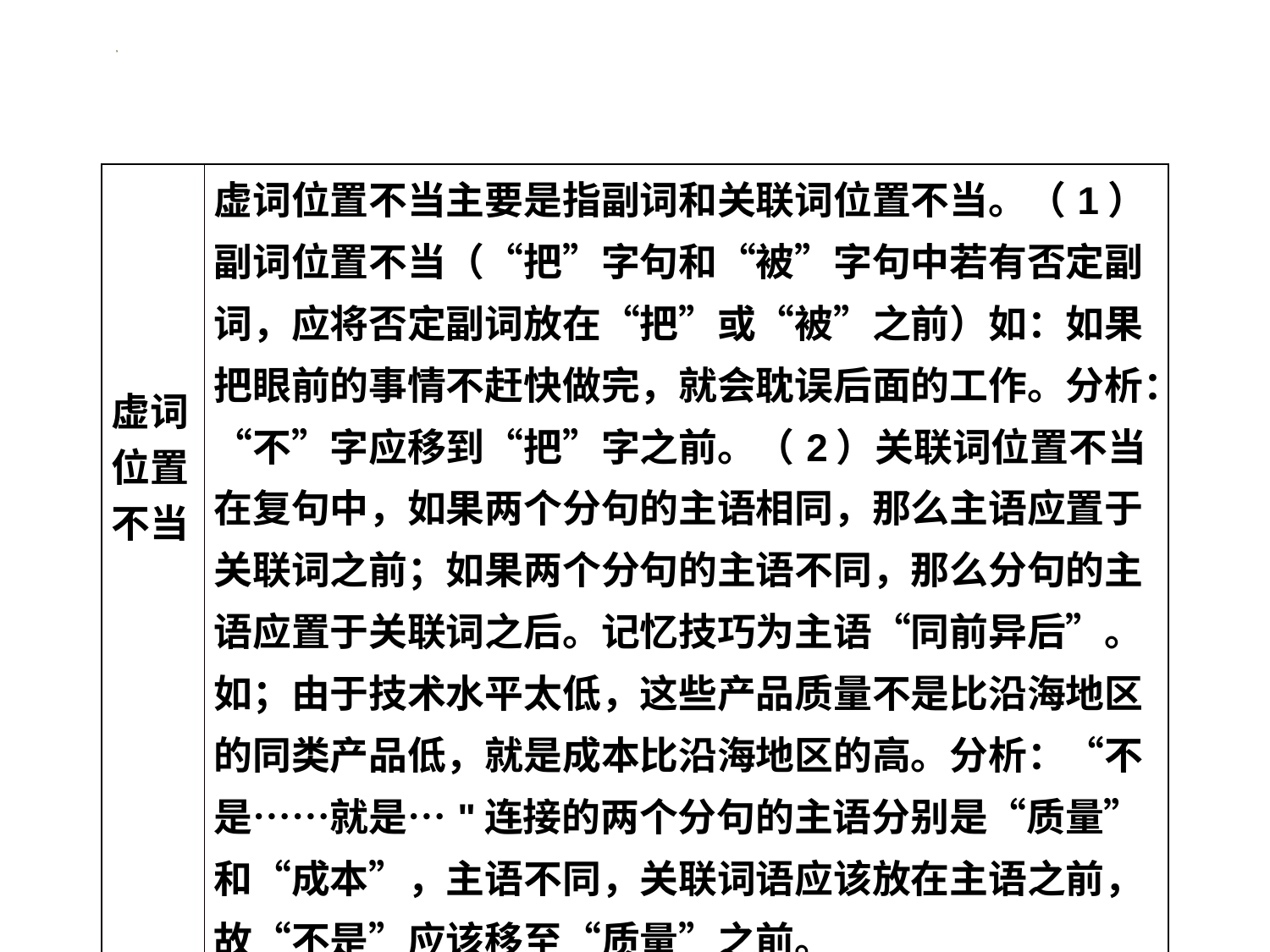

| 虚词位置不当 | 虚词位置不当主要是指副词和关联词位置不当。（1）副词位置不当（“把”字句和“被”字句中若有否定副词，应将否定副词放在“把”或“被”之前）如：如果把眼前的事情不赶快做完，就会耽误后面的工作。分析：“不”字应移到“把”字之前。（2）关联词位置不当在复句中，如果两个分句的主语相同，那么主语应置于关联词之前；如果两个分句的主语不同，那么分句的主语应置于关联词之后。记忆技巧为主语“同前异后”。如；由于技术水平太低，这些产品质量不是比沿海地区的同类产品低，就是成本比沿海地区的高。分析：“不是……就是…"连接的两个分句的主语分别是“质量”和“成本”，主语不同，关联词语应该放在主语之前，故“不是”应该移至“质量”之前。 |
| --- | --- |